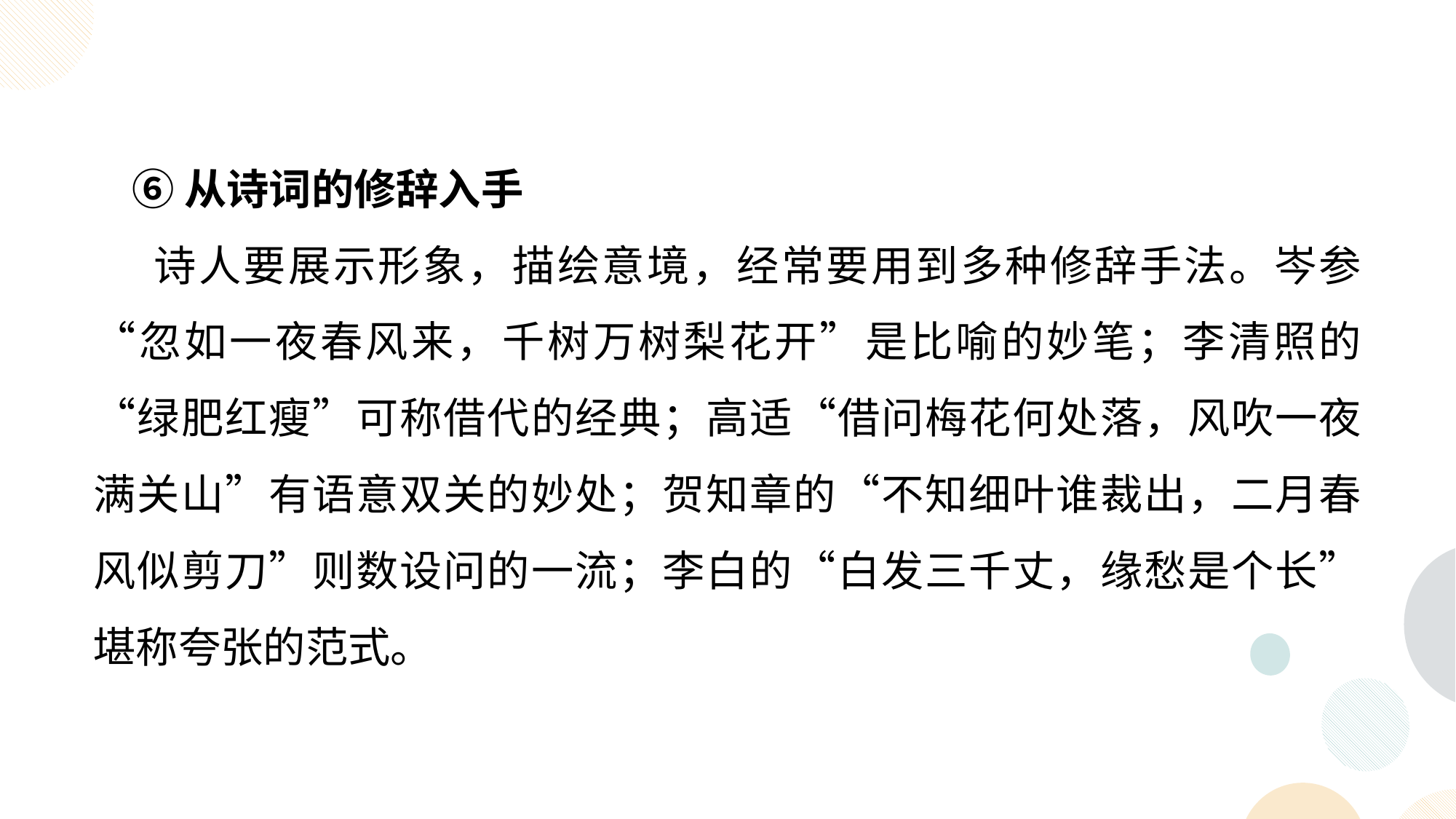

⑥从诗词的修辞入手
    诗人要展示形象，描绘意境，经常要用到多种修辞手法。岑参“忽如一夜春风来，千树万树梨花开”是比喻的妙笔；李清照的“绿肥红瘦”可称借代的经典；高适“借问梅花何处落，风吹一夜满关山”有语意双关的妙处；贺知章的“不知细叶谁裁出，二月春风似剪刀”则数设问的一流；李白的“白发三千丈，缘愁是个长”堪称夸张的范式。